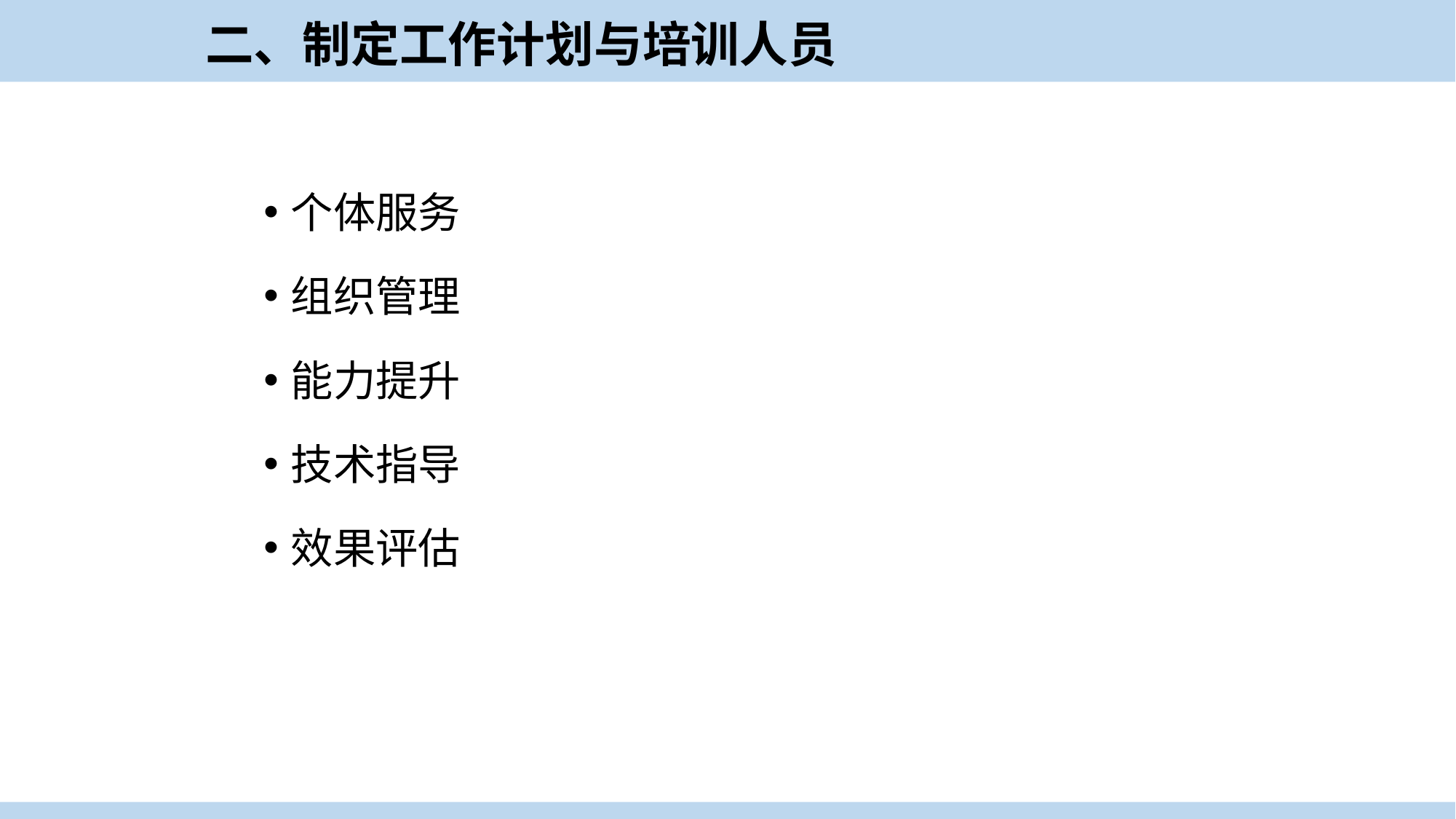

二、制定工作计划与培训人员
个体服务
组织管理
能力提升
技术指导
效果评估